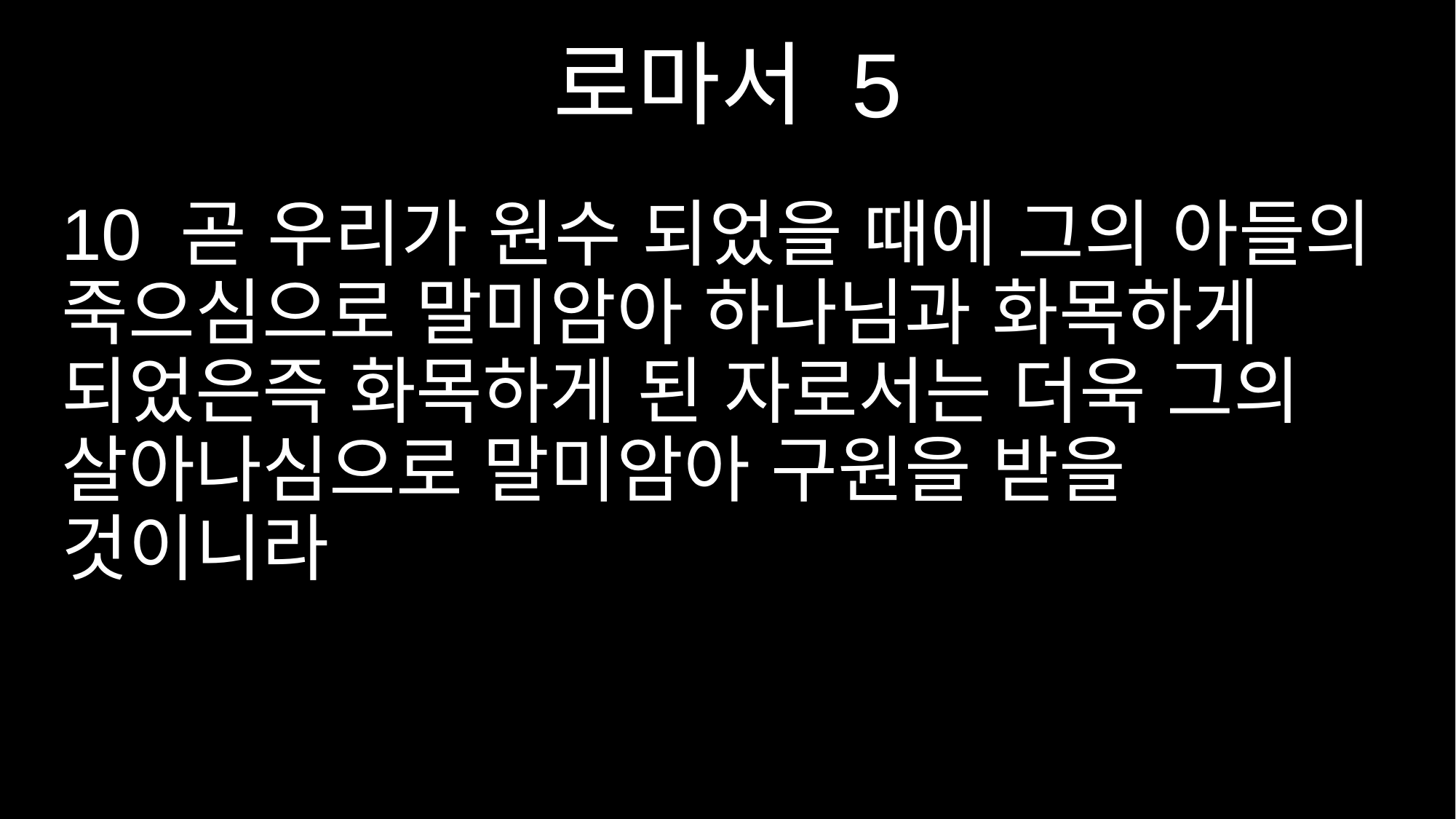

로마서 5
10 곧 우리가 원수 되었을 때에 그의 아들의 죽으심으로 말미암아 하나님과 화목하게 되었은즉 화목하게 된 자로서는 더욱 그의 살아나심으로 말미암아 구원을 받을 것이니라